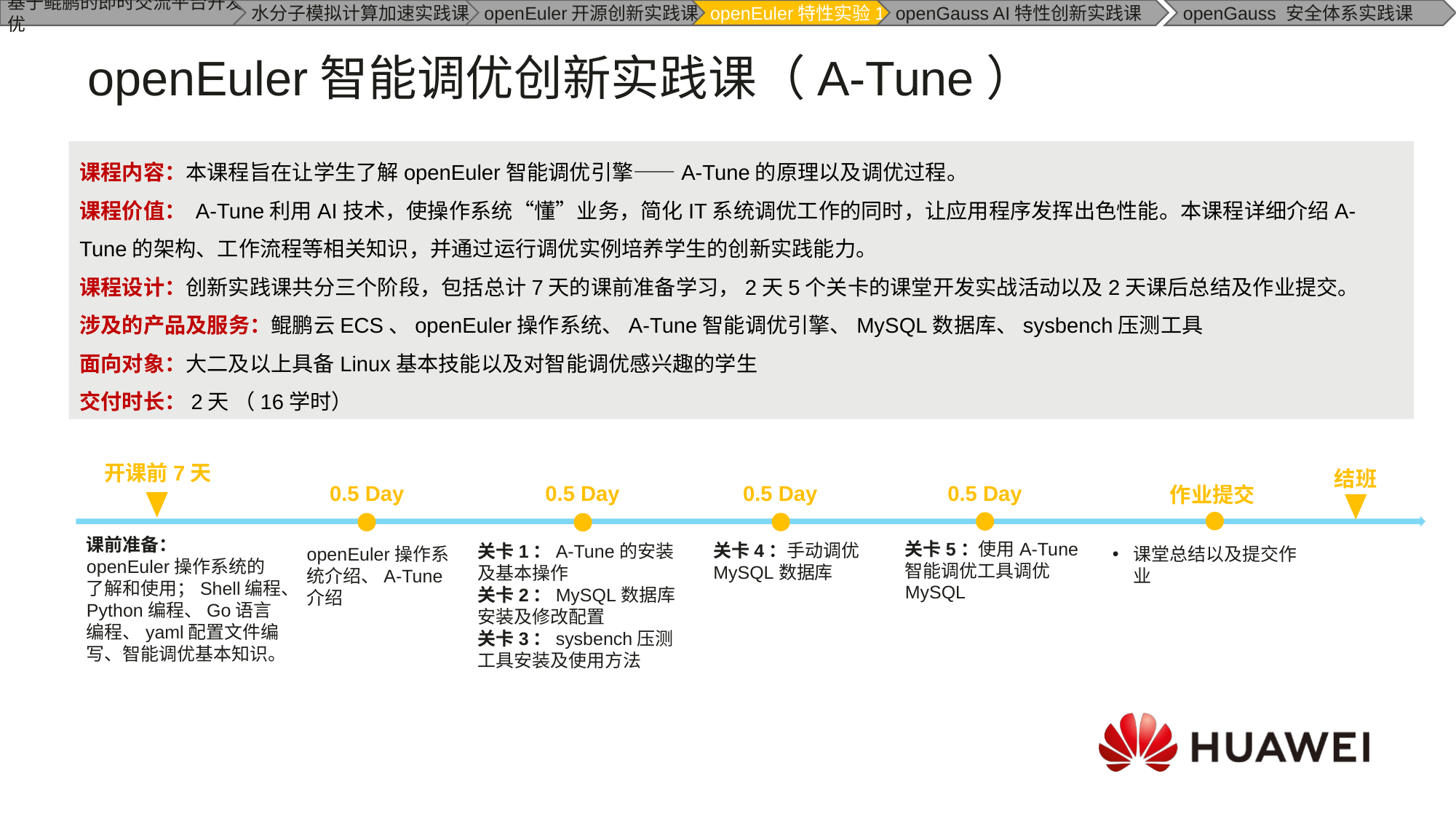

基于鲲鹏的即时交流平台开发及调优
水分子模拟计算加速实践课
openEuler开源创新实践课
openEuler特性实验1
openGauss AI特性创新实践课
openGauss 安全体系实践课
# openEuler智能调优创新实践课（A-Tune）
课程内容：本课程旨在让学生了解openEuler智能调优引擎——A-Tune的原理以及调优过程。
课程价值： A-Tune利用AI技术，使操作系统“懂”业务，简化IT系统调优工作的同时，让应用程序发挥出色性能。本课程详细介绍A-Tune的架构、工作流程等相关知识，并通过运行调优实例培养学生的创新实践能力。
课程设计：创新实践课共分三个阶段，包括总计7天的课前准备学习，2天5个关卡的课堂开发实战活动以及2天课后总结及作业提交。
涉及的产品及服务：鲲鹏云ECS、openEuler操作系统、A-Tune智能调优引擎、MySQL数据库、sysbench压测工具
面向对象：大二及以上具备Linux基本技能以及对智能调优感兴趣的学生
交付时长：2天 （16学时）
开课前7天

结班

0.5 Day
0.5 Day
0.5 Day
0.5 Day

课前准备：
openEuler操作系统的了解和使用；Shell编程、Python编程、Go语言编程、yaml配置文件编写、智能调优基本知识。
关卡5：使用A-Tune智能调优工具调优MySQL
关卡4：手动调优MySQL数据库
关卡1：A-Tune的安装及基本操作
关卡2：MySQL数据库安装及修改配置
关卡3：sysbench压测工具安装及使用方法
课堂总结以及提交作业
openEuler操作系统介绍、A-Tune介绍
作业提交